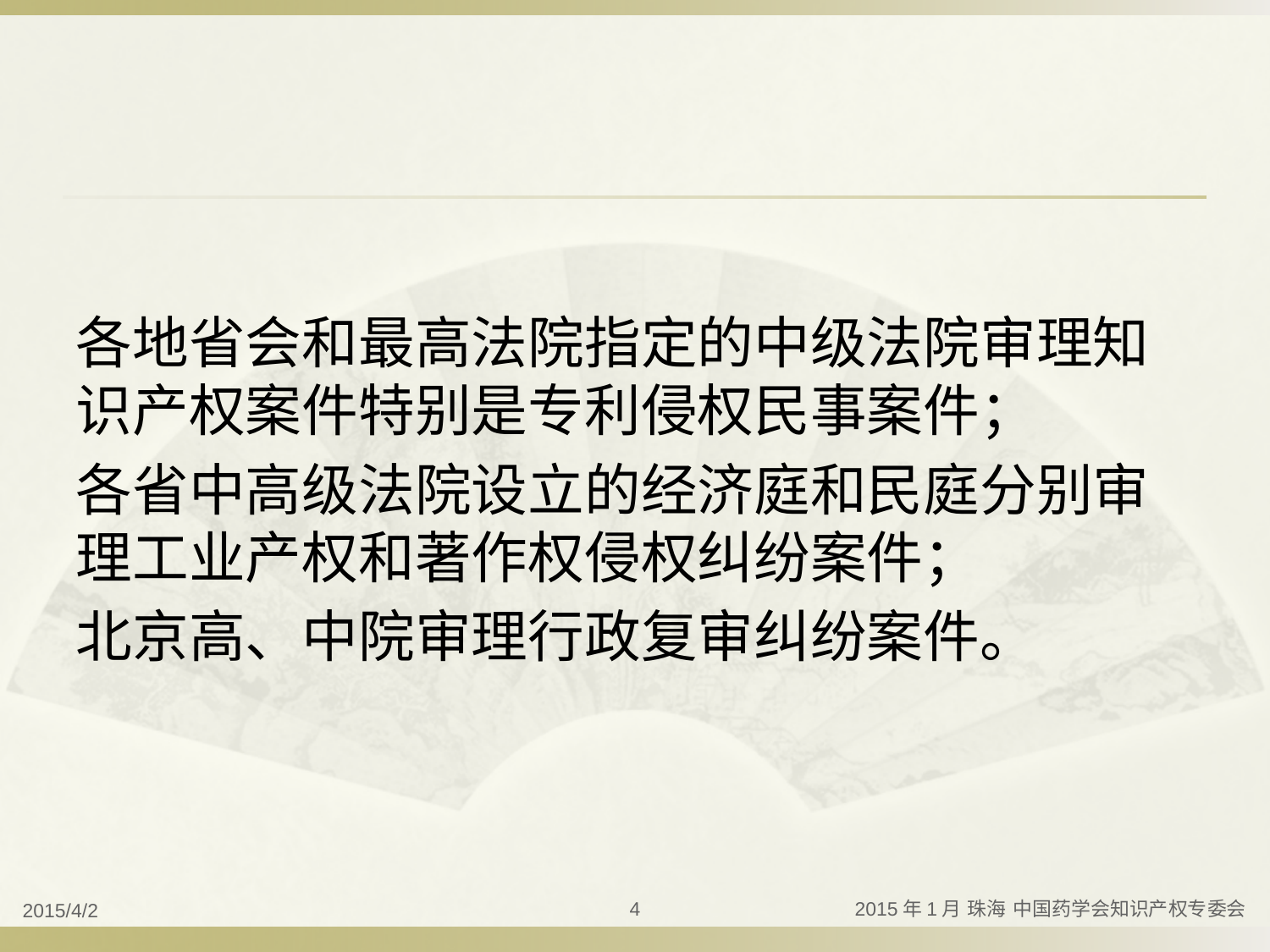

#

各地省会和最高法院指定的中级法院审理知识产权案件特别是专利侵权民事案件；
各省中高级法院设立的经济庭和民庭分别审理工业产权和著作权侵权纠纷案件；
北京高、中院审理行政复审纠纷案件。
2015/4/2
4
2015年1月 珠海 中国药学会知识产权专委会